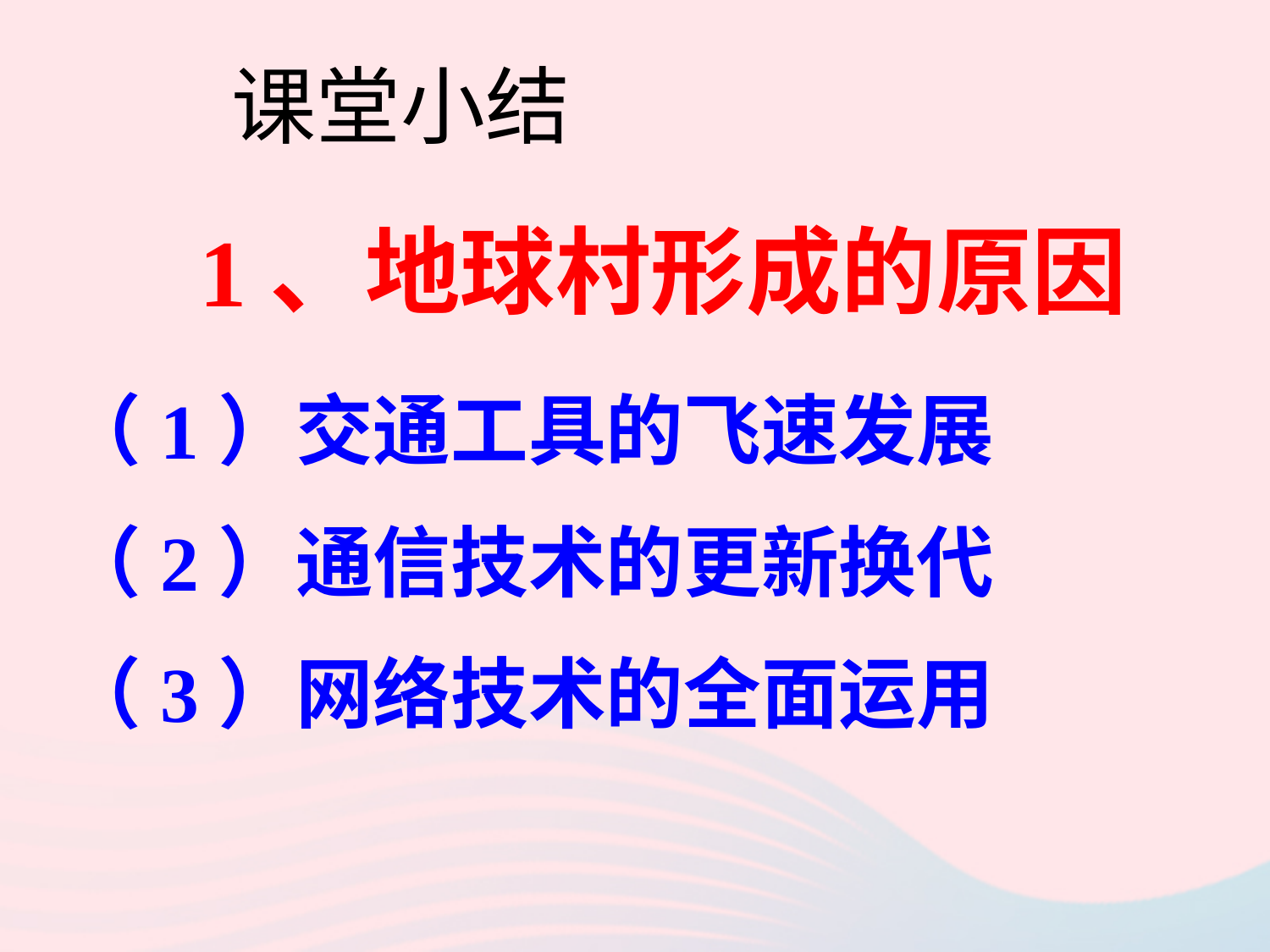

课堂小结
        1、地球村形成的原因
（1）交通工具的飞速发展
（2）通信技术的更新换代
（3）网络技术的全面运用